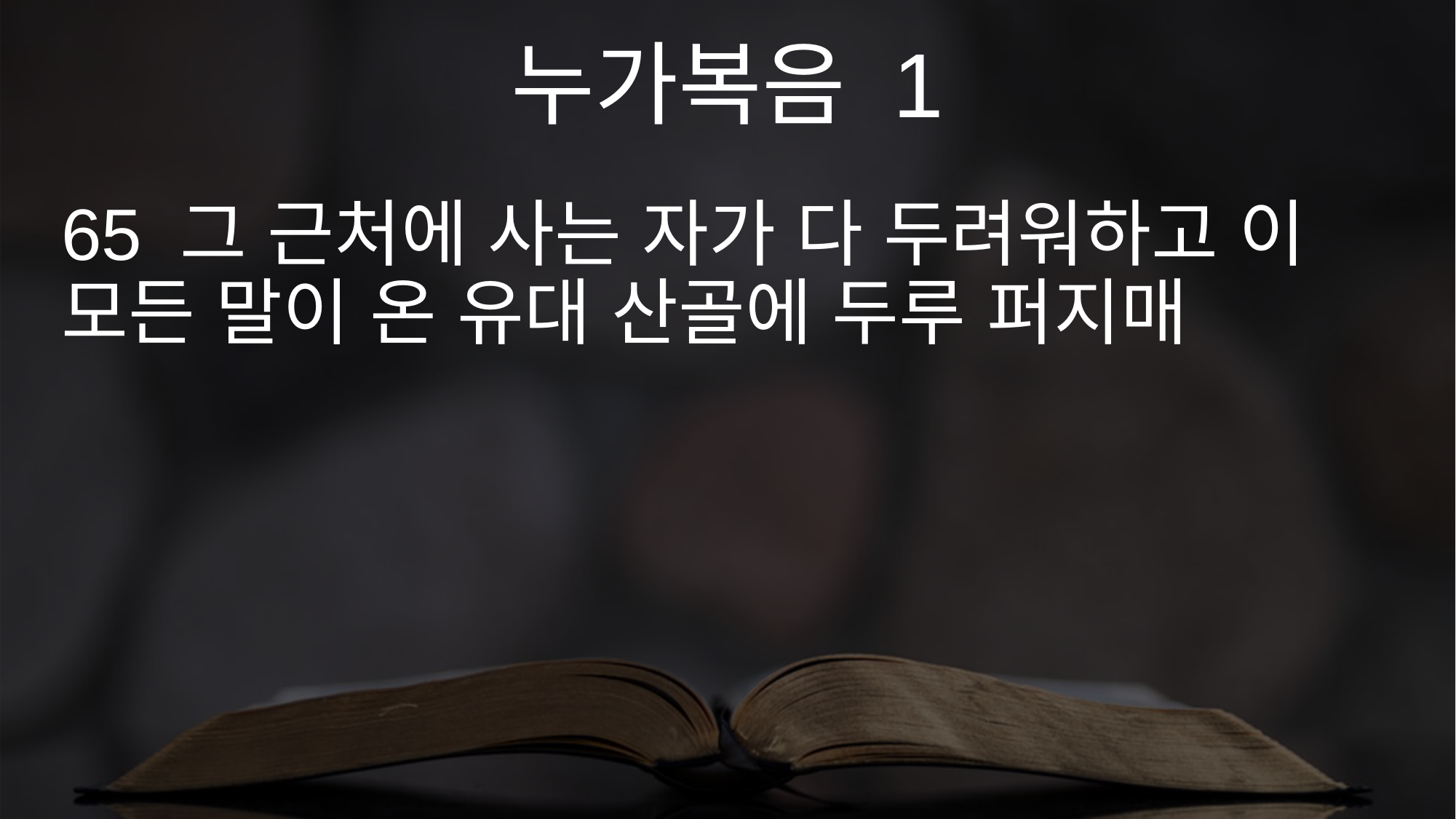

누가복음 1
65 그 근처에 사는 자가 다 두려워하고 이 모든 말이 온 유대 산골에 두루 퍼지매